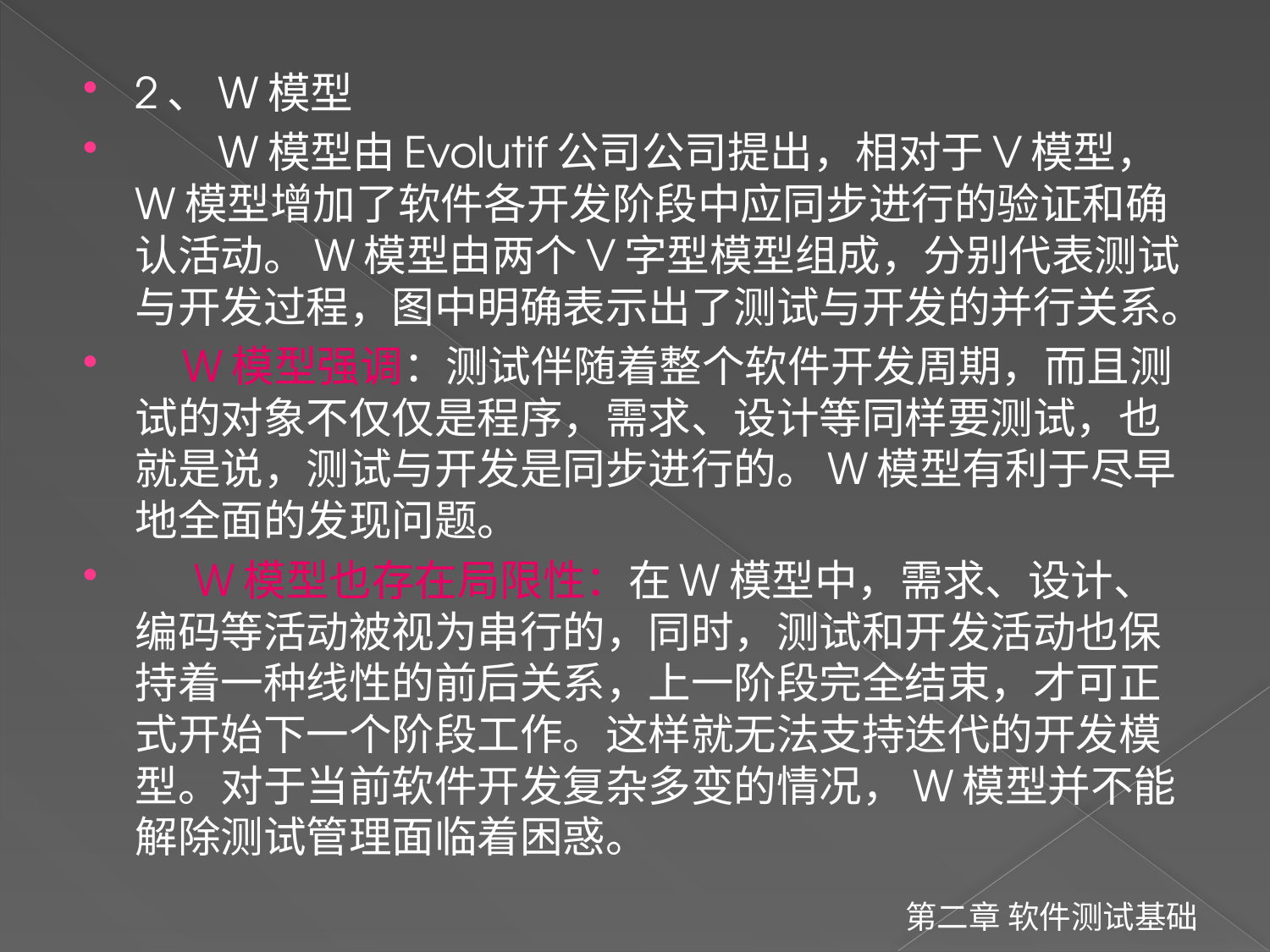

2、W模型
       W模型由Evolutif公司公司提出，相对于V模型，W模型增加了软件各开发阶段中应同步进行的验证和确认活动。W模型由两个V字型模型组成，分别代表测试与开发过程，图中明确表示出了测试与开发的并行关系。
    W模型强调：测试伴随着整个软件开发周期，而且测试的对象不仅仅是程序，需求、设计等同样要测试，也就是说，测试与开发是同步进行的。W模型有利于尽早地全面的发现问题。
     W模型也存在局限性：在W模型中，需求、设计、编码等活动被视为串行的，同时，测试和开发活动也保持着一种线性的前后关系，上一阶段完全结束，才可正式开始下一个阶段工作。这样就无法支持迭代的开发模型。对于当前软件开发复杂多变的情况，W模型并不能解除测试管理面临着困惑。